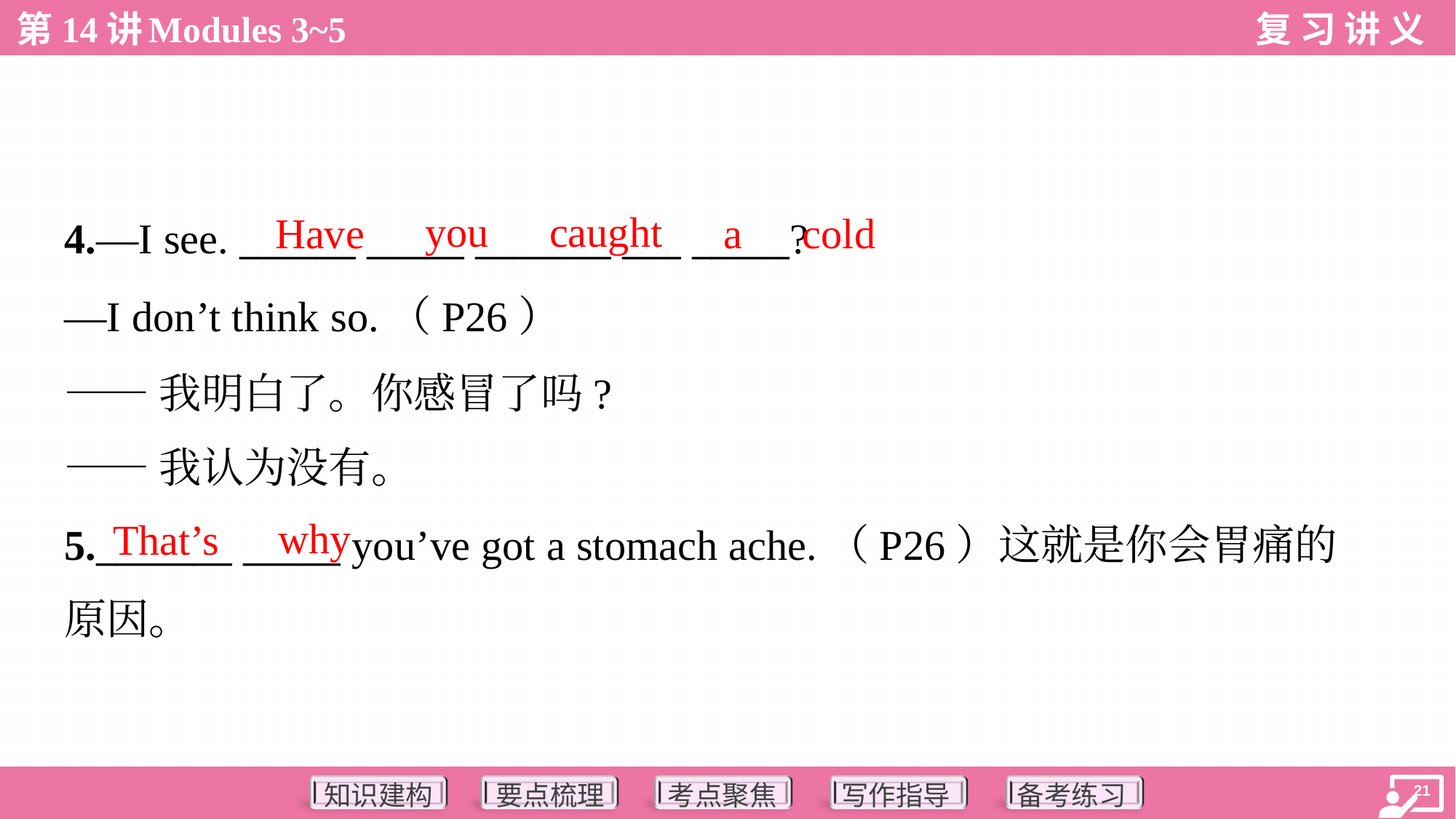

you
caught
Have
a
cold
4.—I see. ______ _____ _______ ___ _____?
—I don’t think so.（P26）
——我明白了。你感冒了吗?
——我认为没有。
why
That’s
5._______ _____ you’ve got a stomach ache.（P26）这就是你会胃痛的
原因。